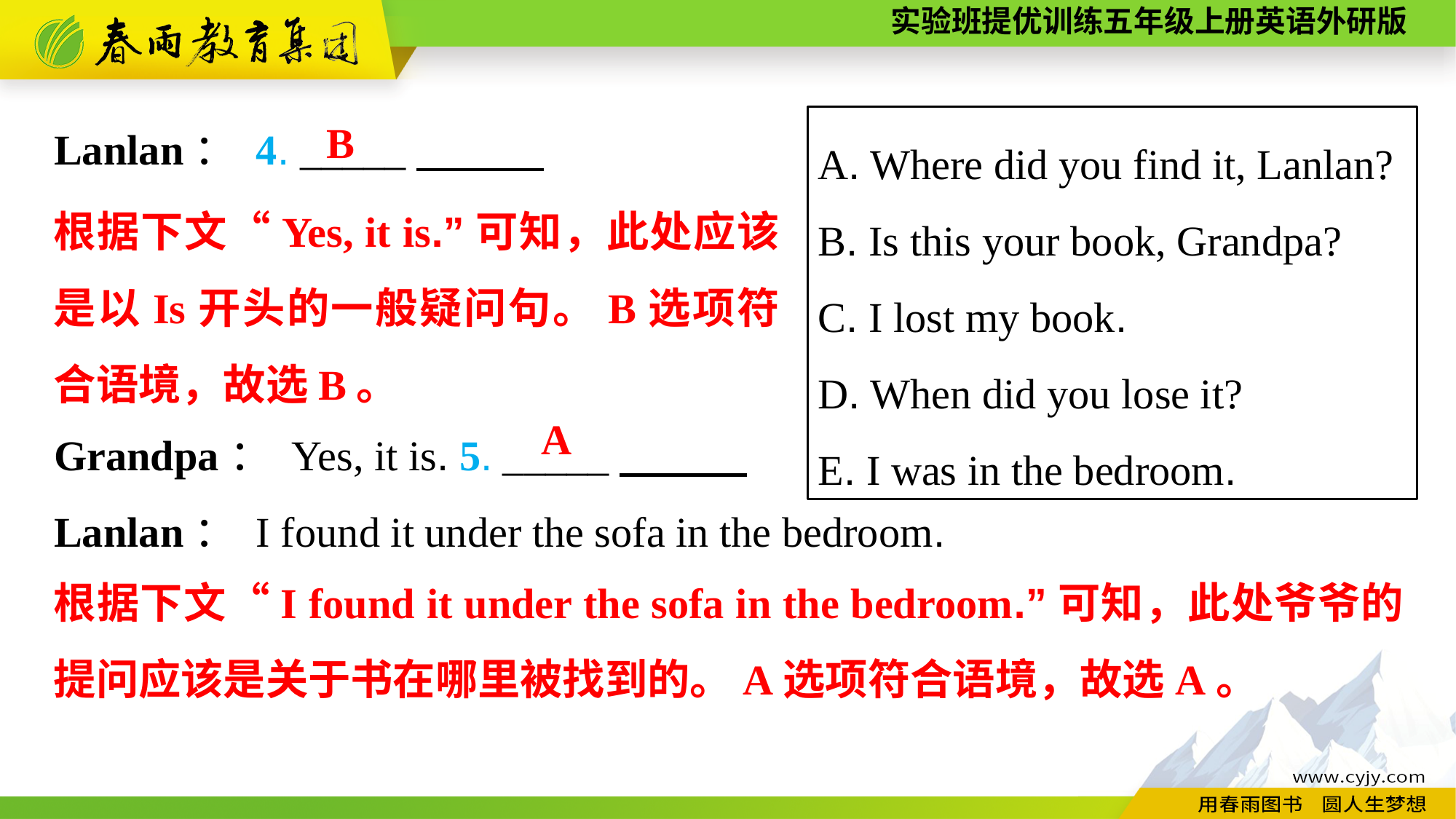

Lanlan： 4. _____

Grandpa： Yes, it is. 5. _____
Lanlan： I found it under the sofa in the bedroom.
A. Where did you find it, Lanlan?
B. Is this your book, Grandpa?
C. I lost my book.
D. When did you lose it?
E. I was in the bedroom.
B
根据下文“Yes, it is.”可知，此处应该是以Is开头的一般疑问句。B选项符合语境，故选B。
A
根据下文“I found it under the sofa in the bedroom.”可知，此处爷爷的提问应该是关于书在哪里被找到的。A选项符合语境，故选A。